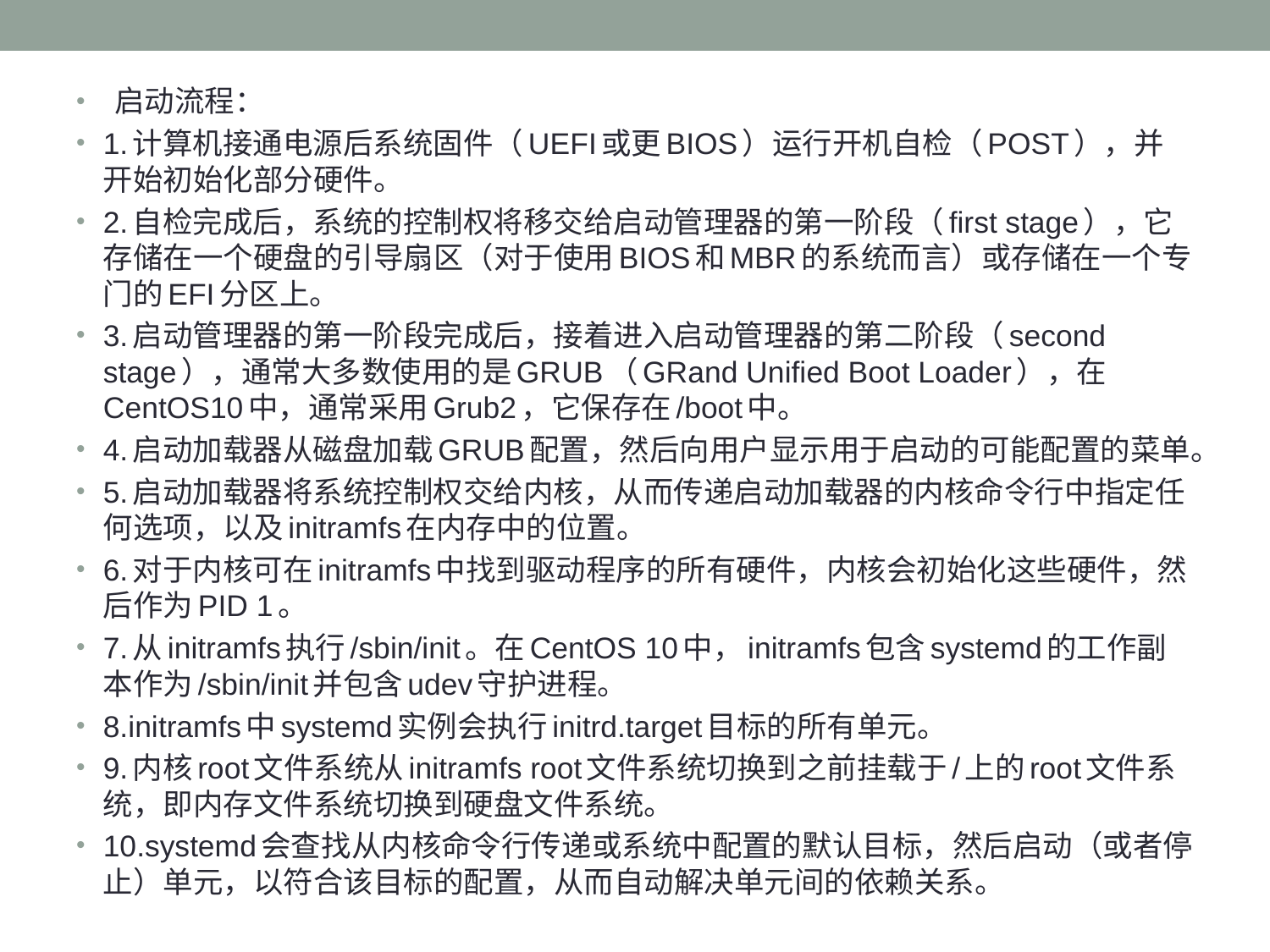

#
 启动流程：
1.计算机接通电源后系统固件（UEFI或更BIOS）运行开机自检（POST），并开始初始化部分硬件。
2.自检完成后，系统的控制权将移交给启动管理器的第一阶段（first stage），它存储在一个硬盘的引导扇区（对于使用BIOS和MBR的系统而言）或存储在一个专门的EFI分区上。
3.启动管理器的第一阶段完成后，接着进入启动管理器的第二阶段（second stage），通常大多数使用的是GRUB（GRand Unified Boot Loader），在CentOS10中，通常采用Grub2，它保存在/boot中。
4.启动加载器从磁盘加载GRUB配置，然后向用户显示用于启动的可能配置的菜单。
5.启动加载器将系统控制权交给内核，从而传递启动加载器的内核命令行中指定任何选项，以及initramfs在内存中的位置。
6.对于内核可在initramfs中找到驱动程序的所有硬件，内核会初始化这些硬件，然后作为PID 1。
7.从initramfs执行/sbin/init。在CentOS 10中，initramfs包含systemd的工作副本作为/sbin/init并包含udev守护进程。
8.initramfs中systemd实例会执行initrd.target目标的所有单元。
9.内核root文件系统从initramfs root文件系统切换到之前挂载于/上的root文件系统，即内存文件系统切换到硬盘文件系统。
10.systemd会查找从内核命令行传递或系统中配置的默认目标，然后启动（或者停止）单元，以符合该目标的配置，从而自动解决单元间的依赖关系。